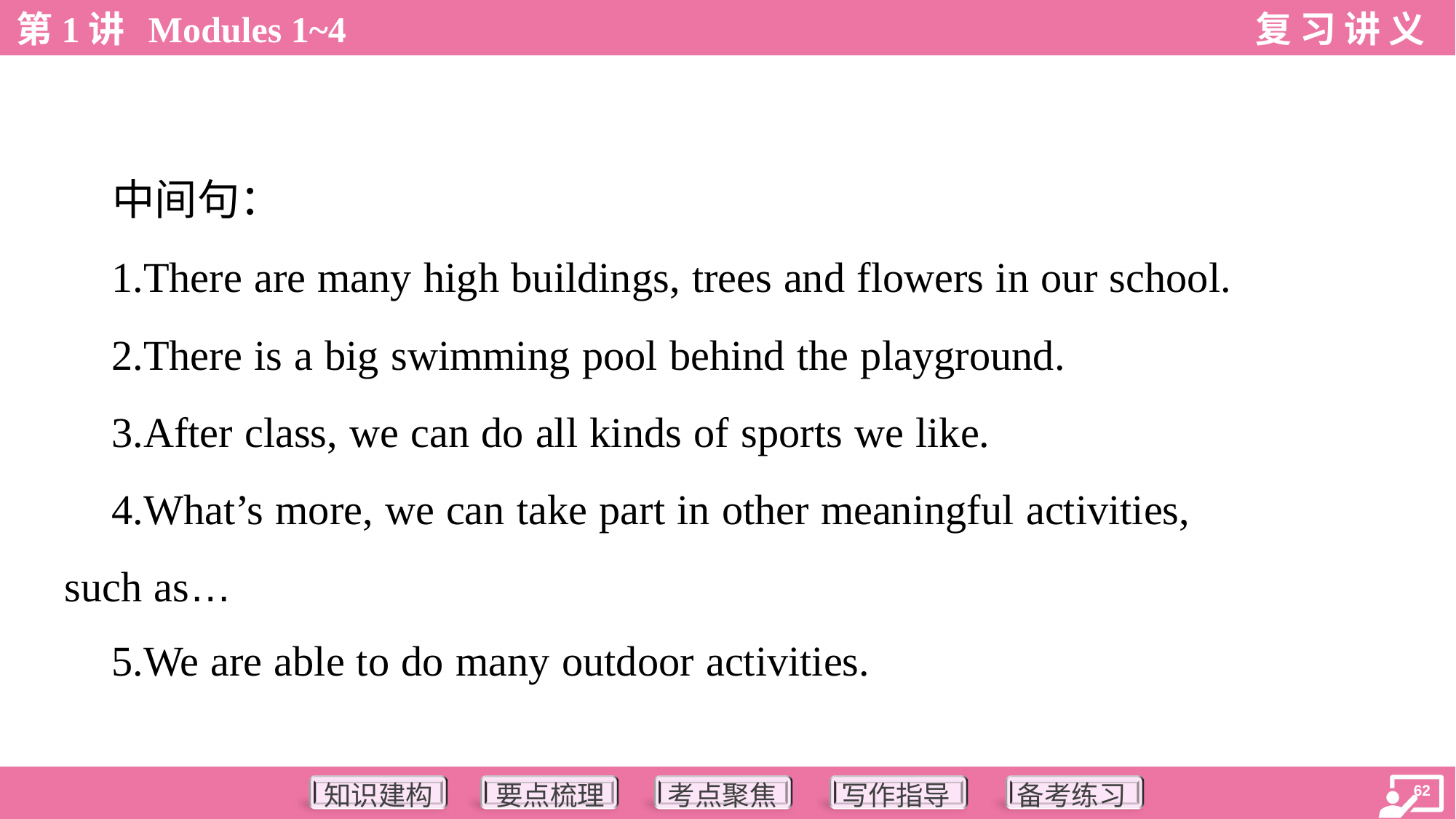

中间句：
    1.There are many high buildings, trees and flowers in our school.
    2.There is a big swimming pool behind the playground.
    3.After class, we can do all kinds of sports we like.
    4.What’s more, we can take part in other meaningful activities,
such as…
    5.We are able to do many outdoor activities.